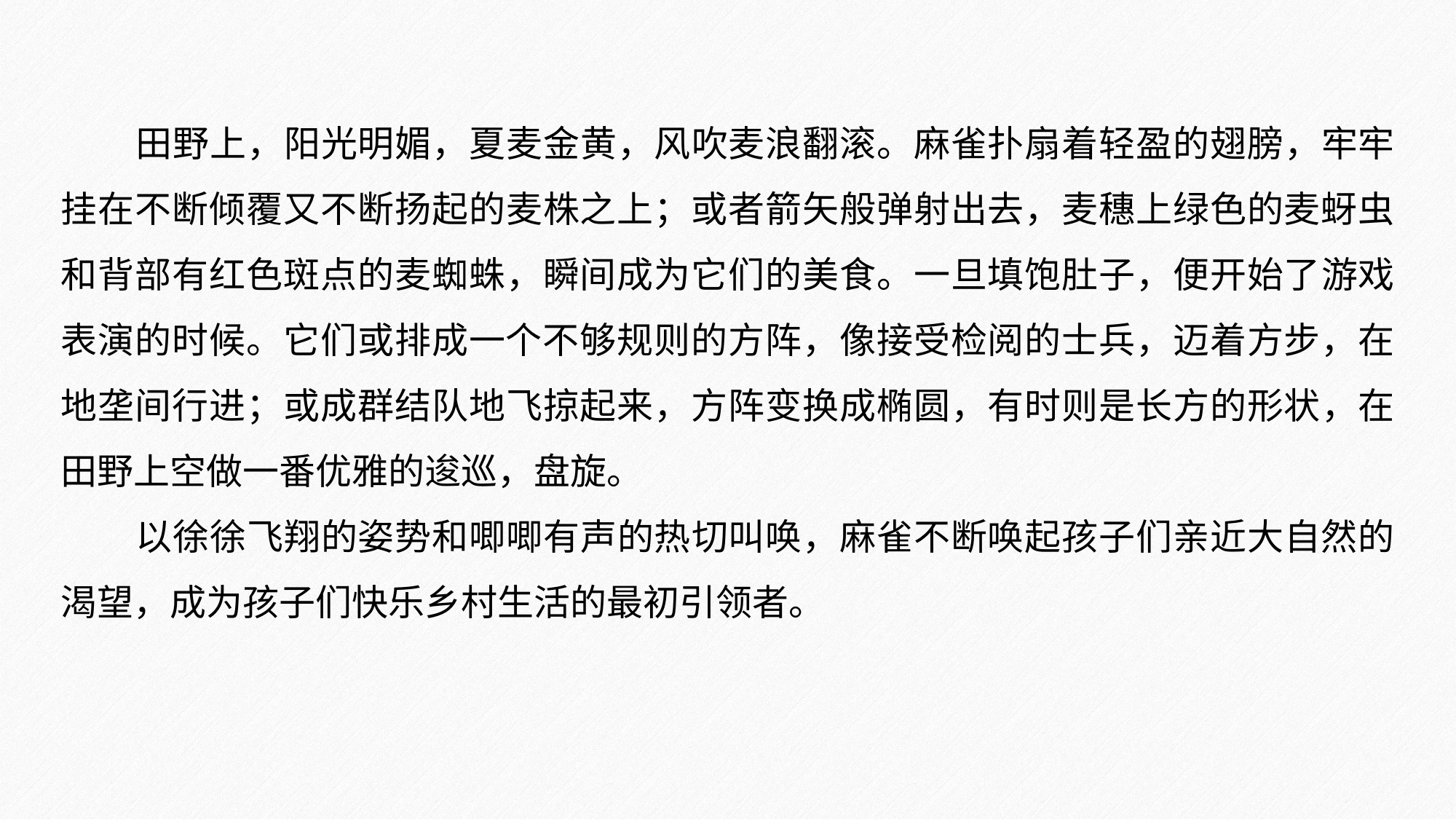

田野上，阳光明媚，夏麦金黄，风吹麦浪翻滚。麻雀扑扇着轻盈的翅膀，牢牢挂在不断倾覆又不断扬起的麦株之上；或者箭矢般弹射出去，麦穗上绿色的麦蚜虫和背部有红色斑点的麦蜘蛛，瞬间成为它们的美食。一旦填饱肚子，便开始了游戏表演的时候。它们或排成一个不够规则的方阵，像接受检阅的士兵，迈着方步，在地垄间行进；或成群结队地飞掠起来，方阵变换成椭圆，有时则是长方的形状，在田野上空做一番优雅的逡巡，盘旋。
以徐徐飞翔的姿势和唧唧有声的热切叫唤，麻雀不断唤起孩子们亲近大自然的渴望，成为孩子们快乐乡村生活的最初引领者。